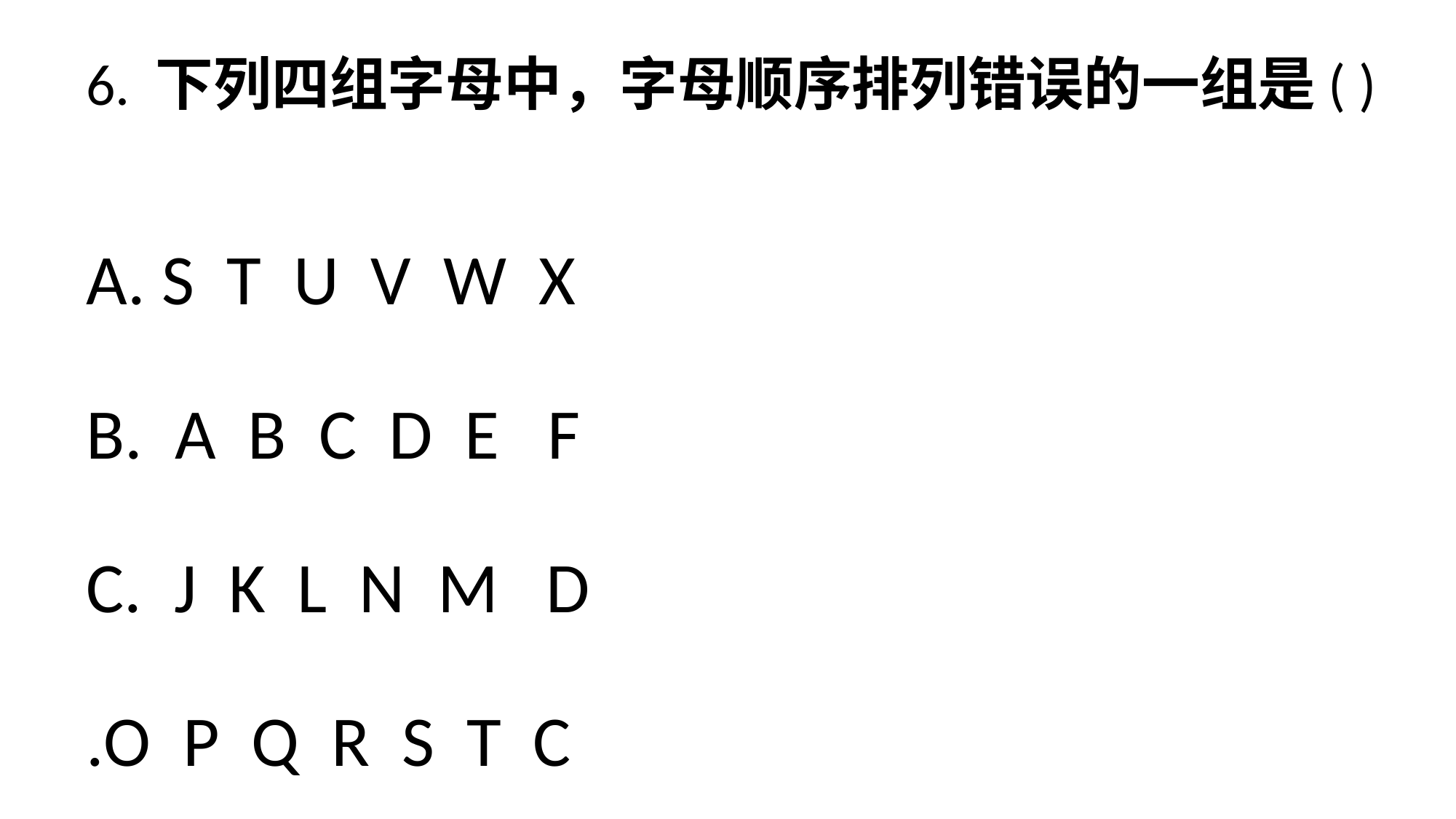

# 6. 下列四组字母中，字母顺序排列错误的一组是( ) A. S  T  U  V  W  X B.  A  B  C  D  E   F C.  J  K  L  N  M   D .O  P  Q  R  S  T  C